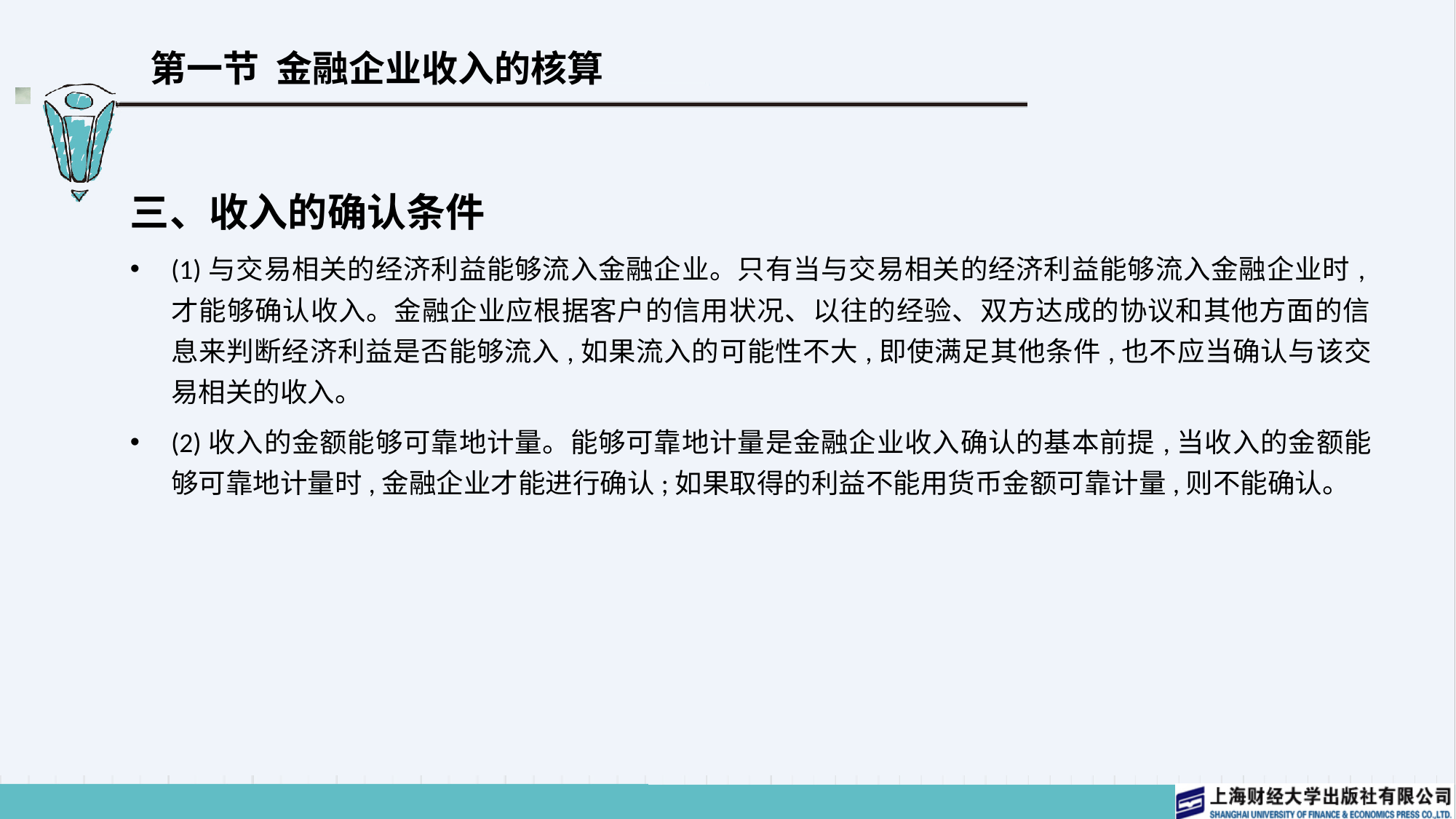

# 第一节  金融企业收入的核算
三、收入的确认条件
(1)与交易相关的经济利益能够流入金融企业。只有当与交易相关的经济利益能够流入金融企业时,才能够确认收入。金融企业应根据客户的信用状况、以往的经验、双方达成的协议和其他方面的信息来判断经济利益是否能够流入,如果流入的可能性不大,即使满足其他条件,也不应当确认与该交易相关的收入。
(2)收入的金额能够可靠地计量。能够可靠地计量是金融企业收入确认的基本前提,当收入的金额能够可靠地计量时,金融企业才能进行确认;如果取得的利益不能用货币金额可靠计量,则不能确认。